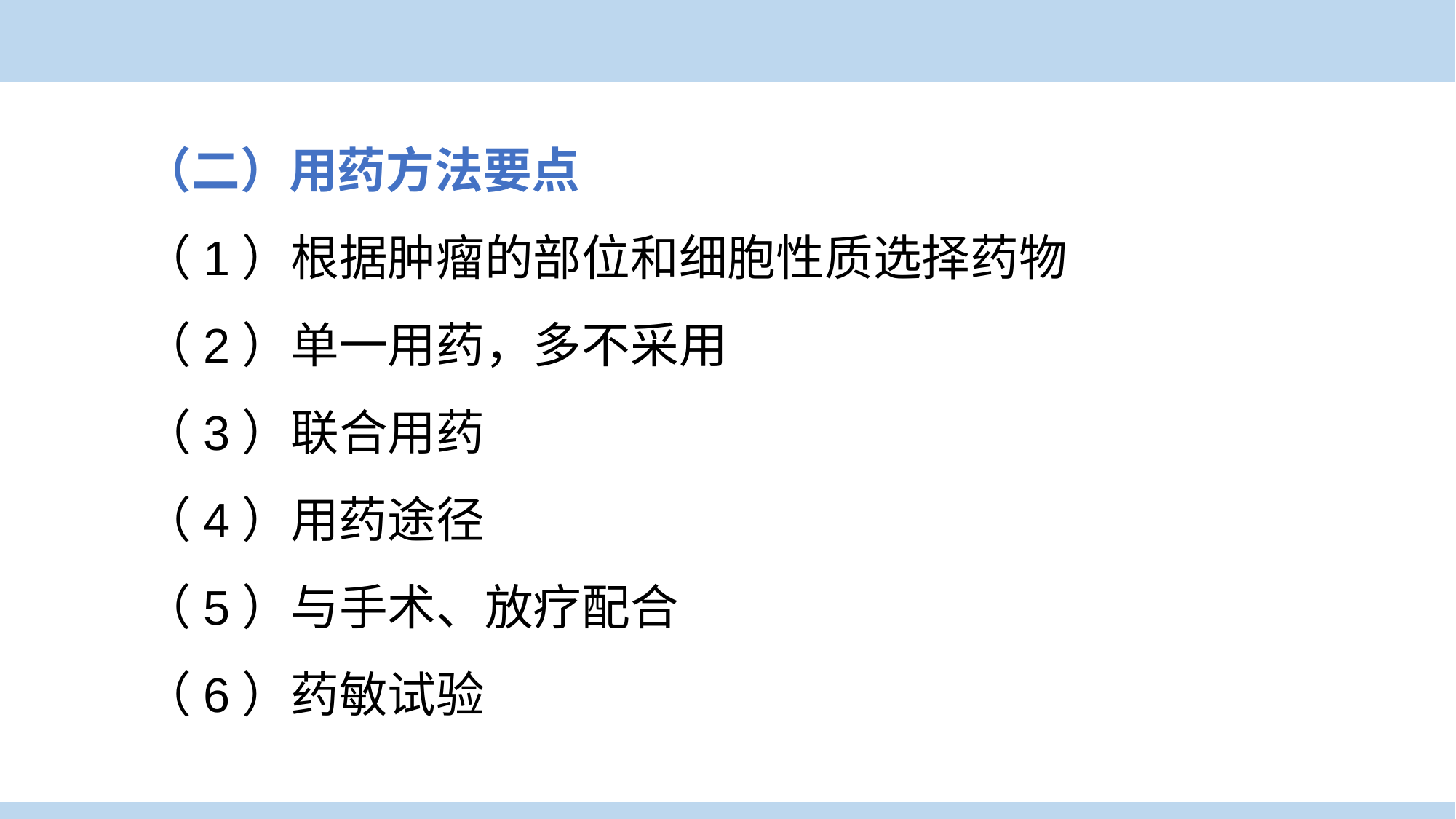

（二）用药方法要点
（1）根据肿瘤的部位和细胞性质选择药物
（2）单一用药，多不采用
（3）联合用药
（4）用药途径
（5）与手术、放疗配合
（6）药敏试验